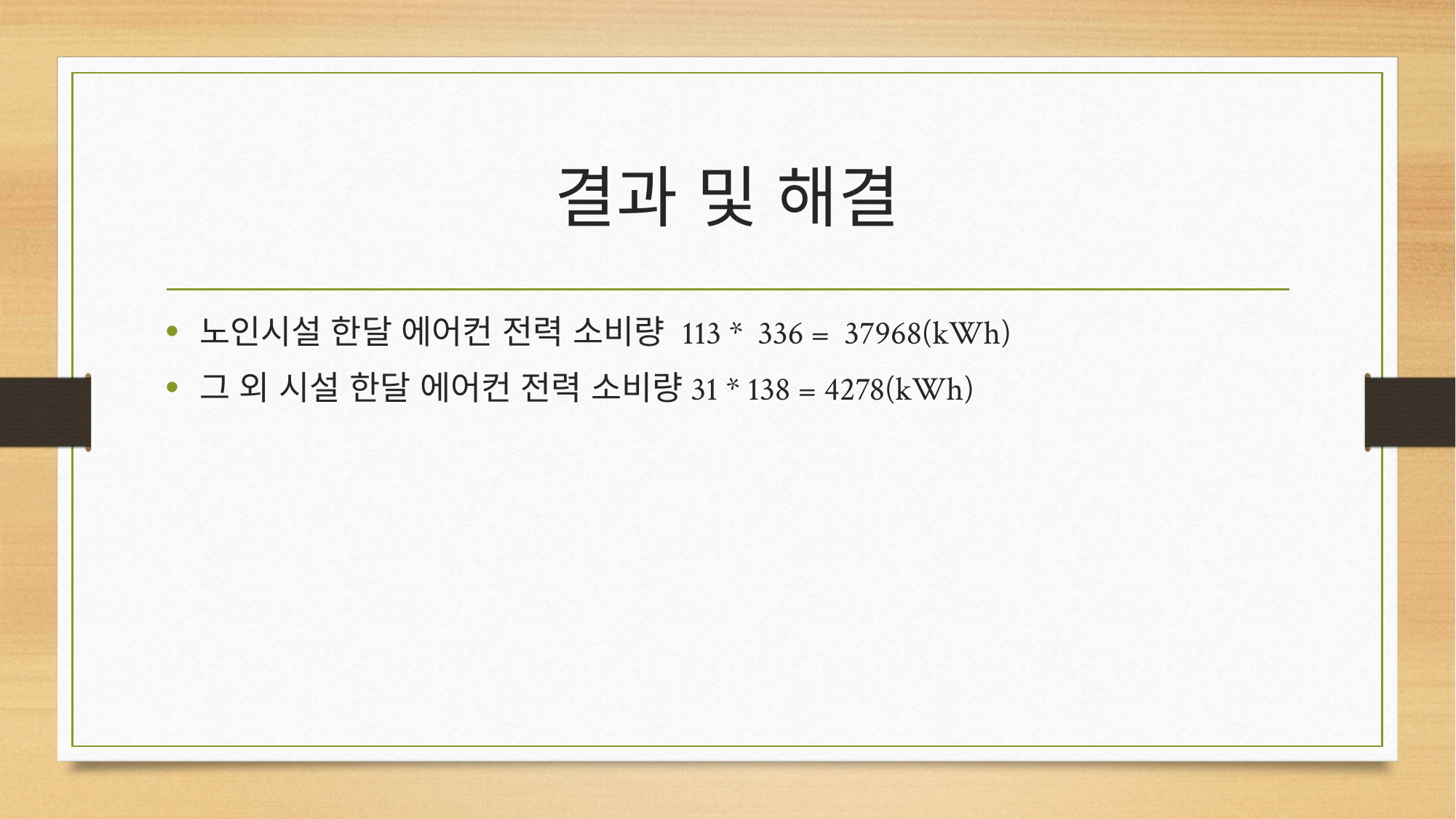

# 결과 및 해결
노인시설 한달 에어컨 전력 소비량 113 *  336 =  37968(kWh)
그 외 시설 한달 에어컨 전력 소비량31 * 138 = 4278(kWh)